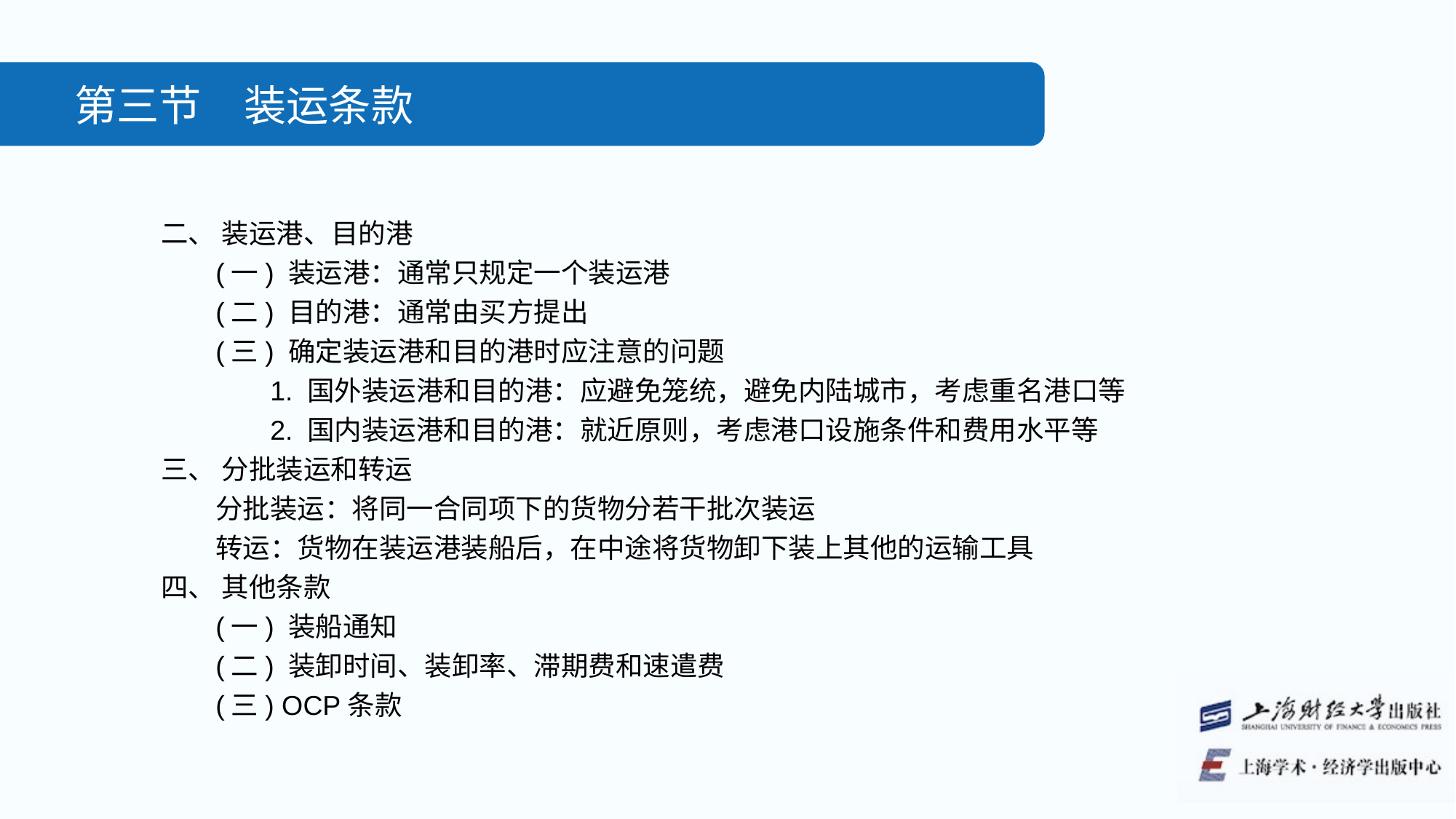

第三节　装运条款
二、 装运港、目的港
(一) 装运港：通常只规定一个装运港
(二) 目的港：通常由买方提出
(三) 确定装运港和目的港时应注意的问题
1. 国外装运港和目的港：应避免笼统，避免内陆城市，考虑重名港口等
2. 国内装运港和目的港：就近原则，考虑港口设施条件和费用水平等
三、 分批装运和转运
分批装运：将同一合同项下的货物分若干批次装运
转运：货物在装运港装船后，在中途将货物卸下装上其他的运输工具
四、 其他条款
(一) 装船通知
(二) 装卸时间、装卸率、滞期费和速遣费
(三) OCP条款